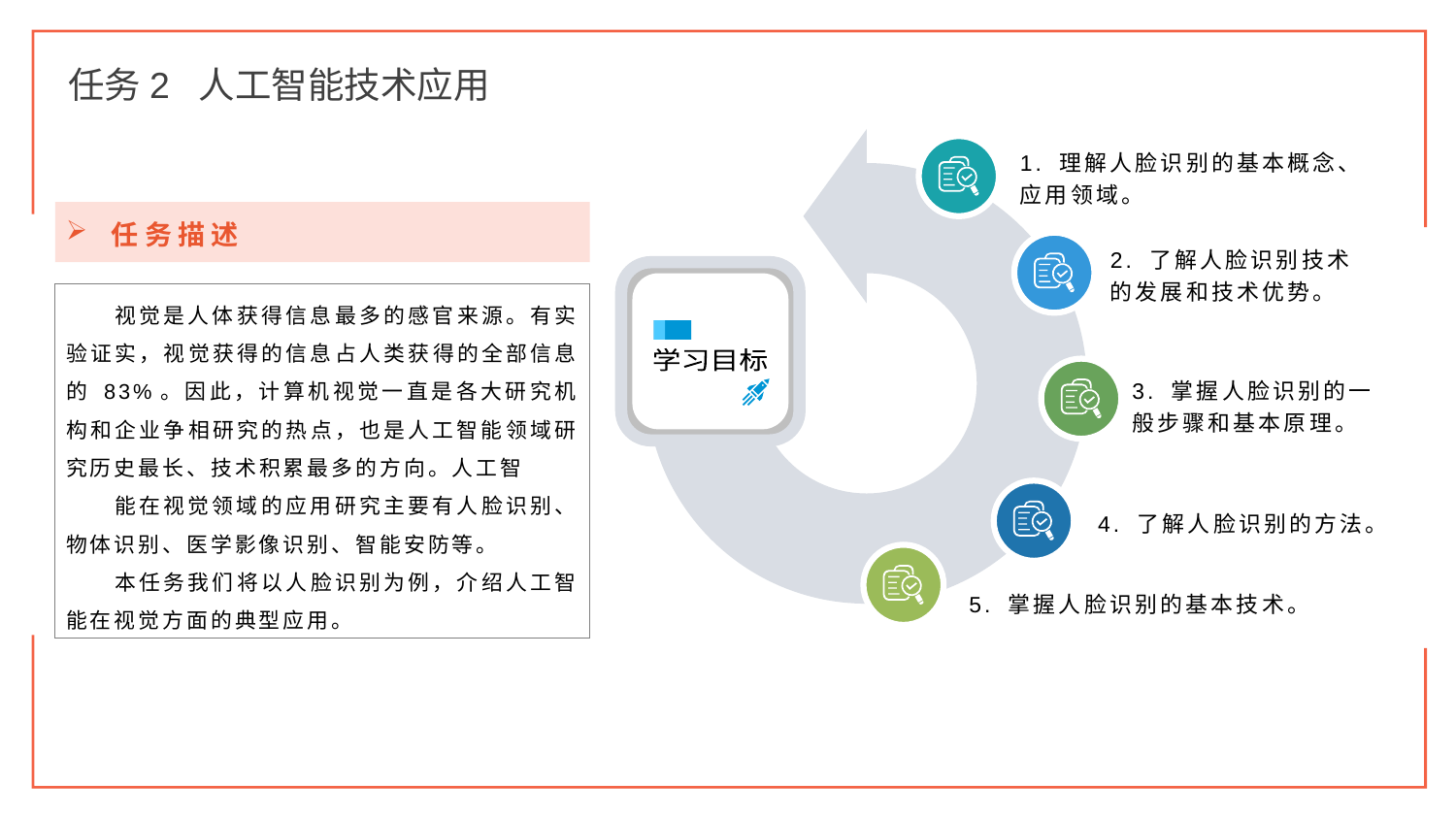

任务2  人工智能技术应用
1. 理解人脸识别的基本概念、应用领域。

2. 了解人脸识别技术的发展和技术优势。

学习目标

3. 掌握人脸识别的一般步骤和基本原理。

4. 了解人脸识别的方法。

5. 掌握人脸识别的基本技术。

任务描述
视觉是人体获得信息最多的感官来源。有实验证实，视觉获得的信息占人类获得的全部信息的 83%。因此，计算机视觉一直是各大研究机构和企业争相研究的热点，也是人工智能领域研究历史最长、技术积累最多的方向。人工智
能在视觉领域的应用研究主要有人脸识别、物体识别、医学影像识别、智能安防等。
本任务我们将以人脸识别为例，介绍人工智能在视觉方面的典型应用。